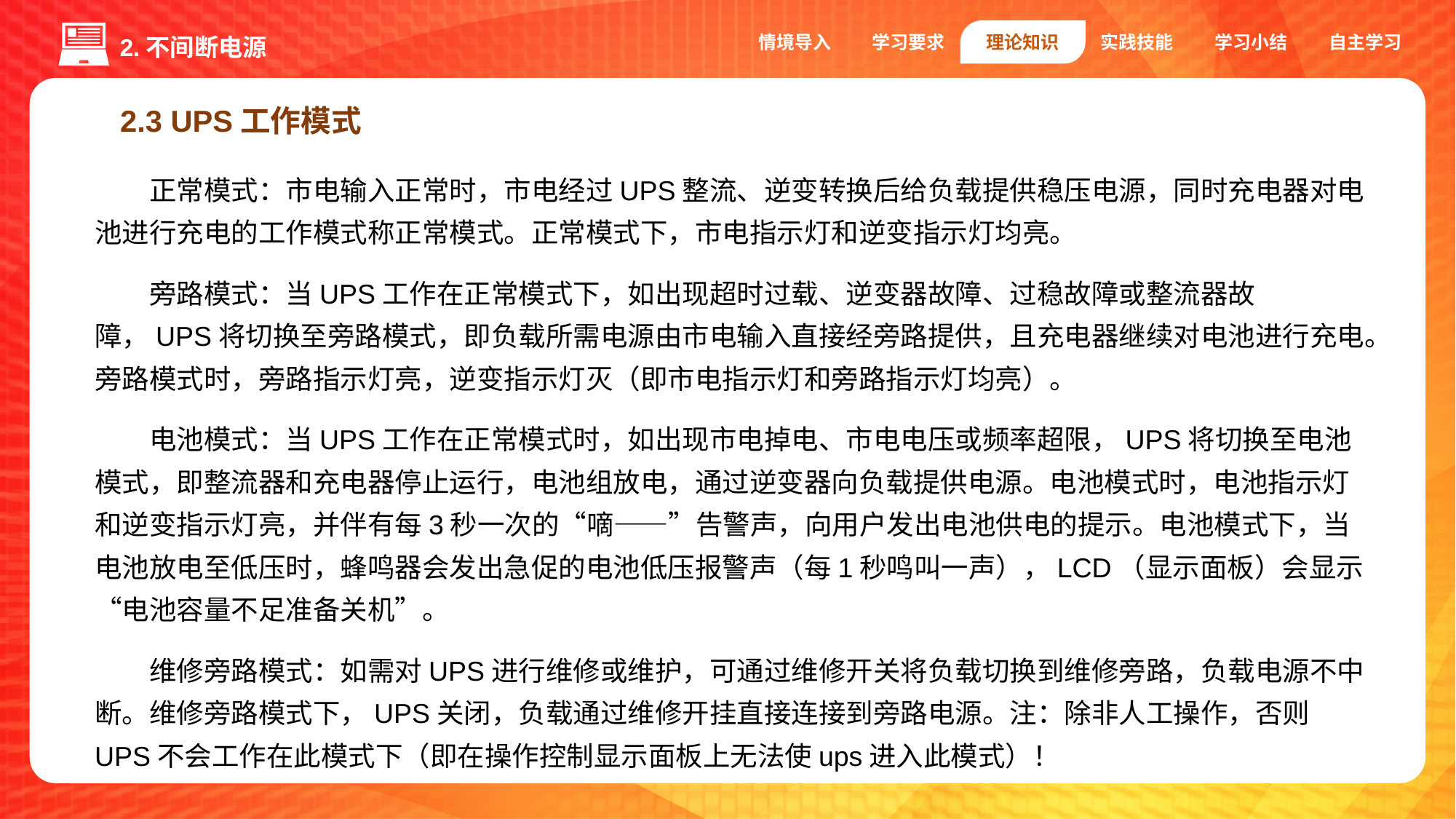

情境导入
学习要求
理论知识
实践技能
学习小结
自主学习

2.不间断电源
2.3 UPS工作模式
正常模式：市电输入正常时，市电经过UPS整流、逆变转换后给负载提供稳压电源，同时充电器对电池进行充电的工作模式称正常模式。正常模式下，市电指示灯和逆变指示灯均亮。
旁路模式：当UPS工作在正常模式下，如出现超时过载、逆变器故障、过稳故障或整流器故障，UPS将切换至旁路模式，即负载所需电源由市电输入直接经旁路提供，且充电器继续对电池进行充电。旁路模式时，旁路指示灯亮，逆变指示灯灭（即市电指示灯和旁路指示灯均亮）。
电池模式：当UPS工作在正常模式时，如出现市电掉电、市电电压或频率超限，UPS将切换至电池模式，即整流器和充电器停止运行，电池组放电，通过逆变器向负载提供电源。电池模式时，电池指示灯和逆变指示灯亮，并伴有每3秒一次的“嘀——”告警声，向用户发出电池供电的提示。电池模式下，当电池放电至低压时，蜂鸣器会发出急促的电池低压报警声（每1秒鸣叫一声），LCD（显示面板）会显示“电池容量不足准备关机”。
维修旁路模式：如需对UPS进行维修或维护，可通过维修开关将负载切换到维修旁路，负载电源不中断。维修旁路模式下，UPS关闭，负载通过维修开挂直接连接到旁路电源。注：除非人工操作，否则UPS不会工作在此模式下（即在操作控制显示面板上无法使ups进入此模式）！